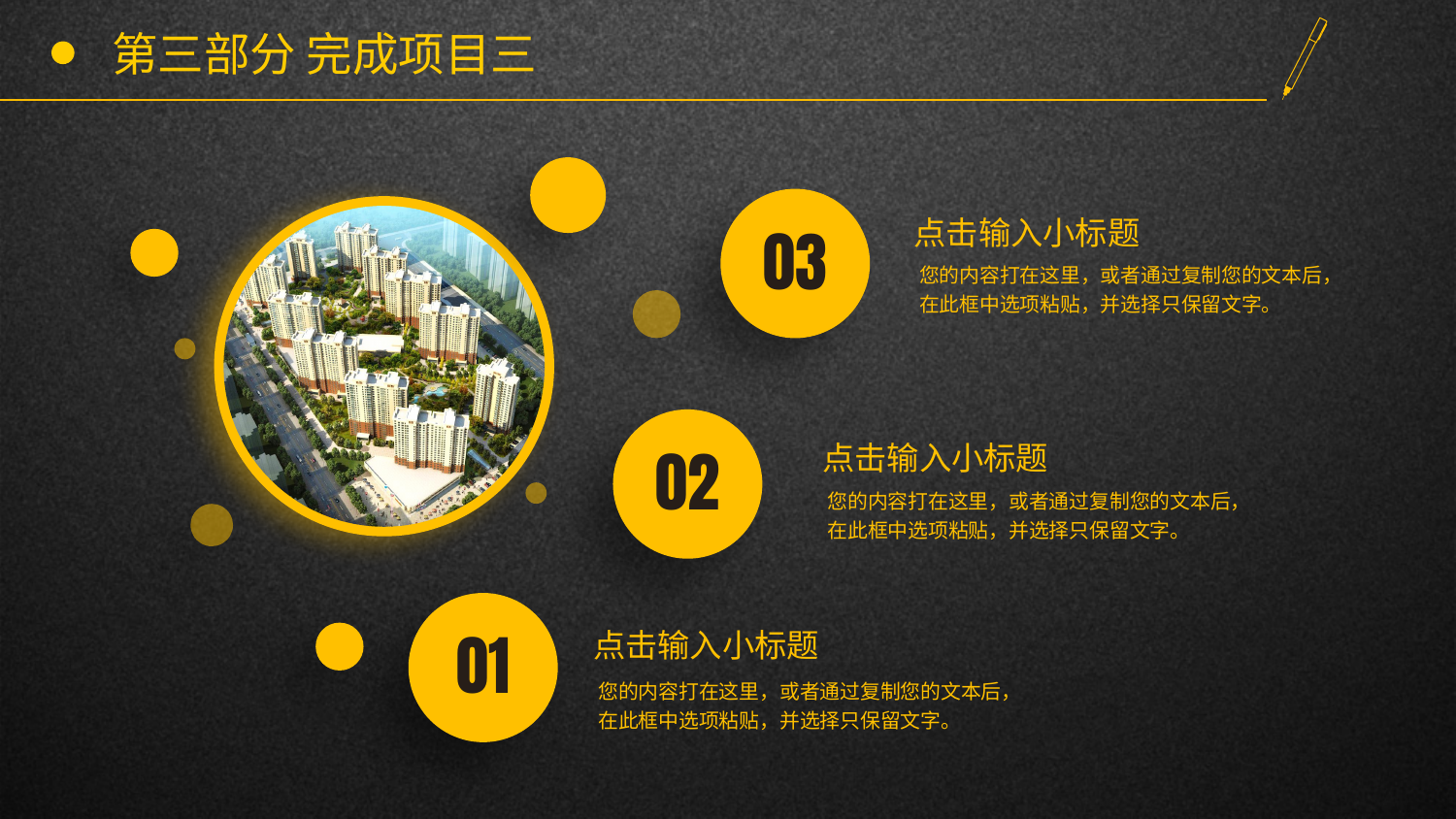

# 第三部分 完成项目三

03

点击输入小标题

您的内容打在这里，或者通过复制您的文本后，在此框中选项粘贴，并选择只保留文字。

02
点击输入小标题
您的内容打在这里，或者通过复制您的文本后，在此框中选项粘贴，并选择只保留文字。

01
点击输入小标题

您的内容打在这里，或者通过复制您的文本后，在此框中选项粘贴，并选择只保留文字。